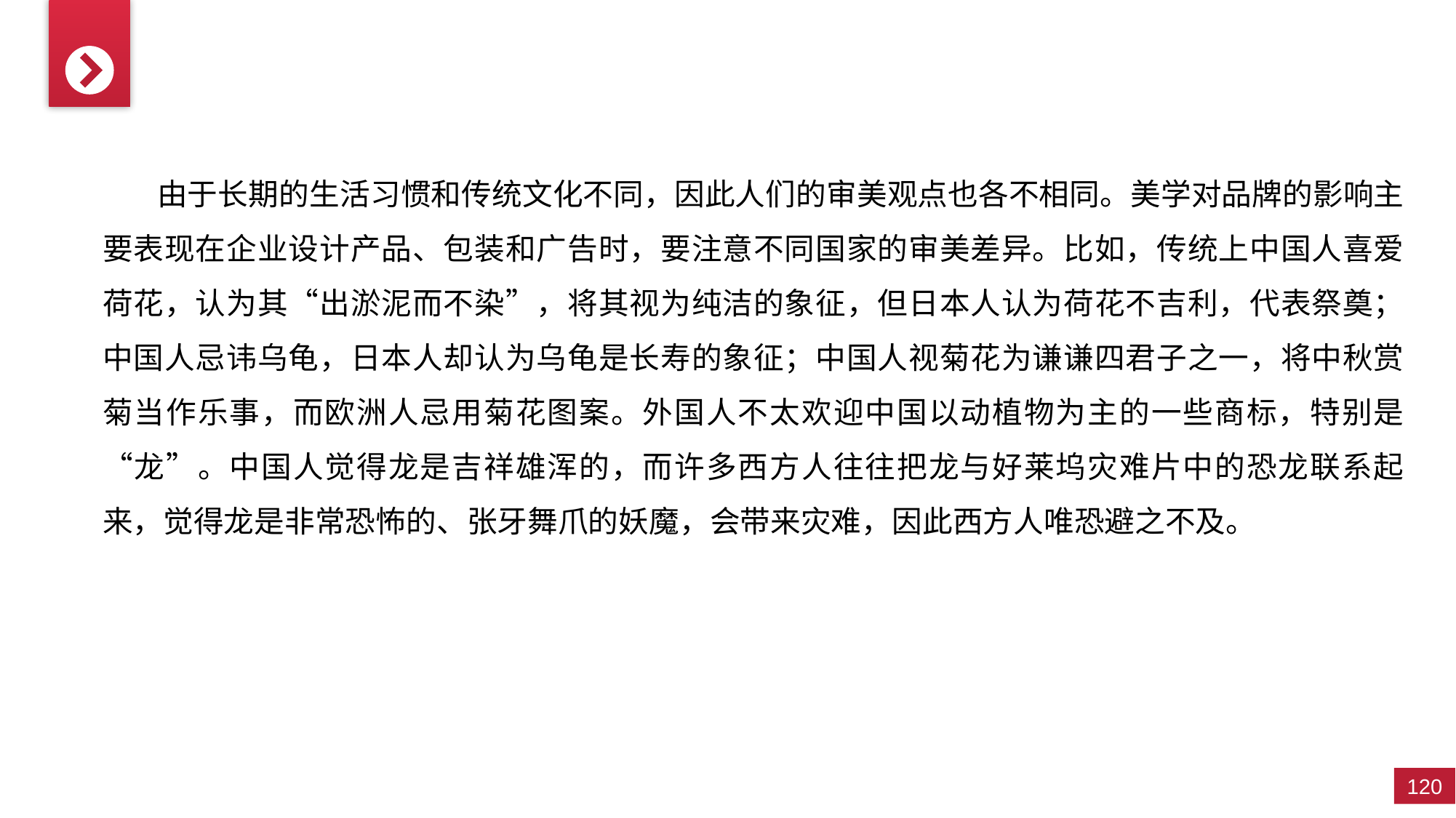

由于长期的生活习惯和传统文化不同，因此人们的审美观点也各不相同。美学对品牌的影响主要表现在企业设计产品、包装和广告时，要注意不同国家的审美差异。比如，传统上中国人喜爱荷花，认为其“出淤泥而不染”，将其视为纯洁的象征，但日本人认为荷花不吉利，代表祭奠；中国人忌讳乌龟，日本人却认为乌龟是长寿的象征；中国人视菊花为谦谦四君子之一，将中秋赏菊当作乐事，而欧洲人忌用菊花图案。外国人不太欢迎中国以动植物为主的一些商标，特别是“龙”。中国人觉得龙是吉祥雄浑的，而许多西方人往往把龙与好莱坞灾难片中的恐龙联系起来，觉得龙是非常恐怖的、张牙舞爪的妖魔，会带来灾难，因此西方人唯恐避之不及。